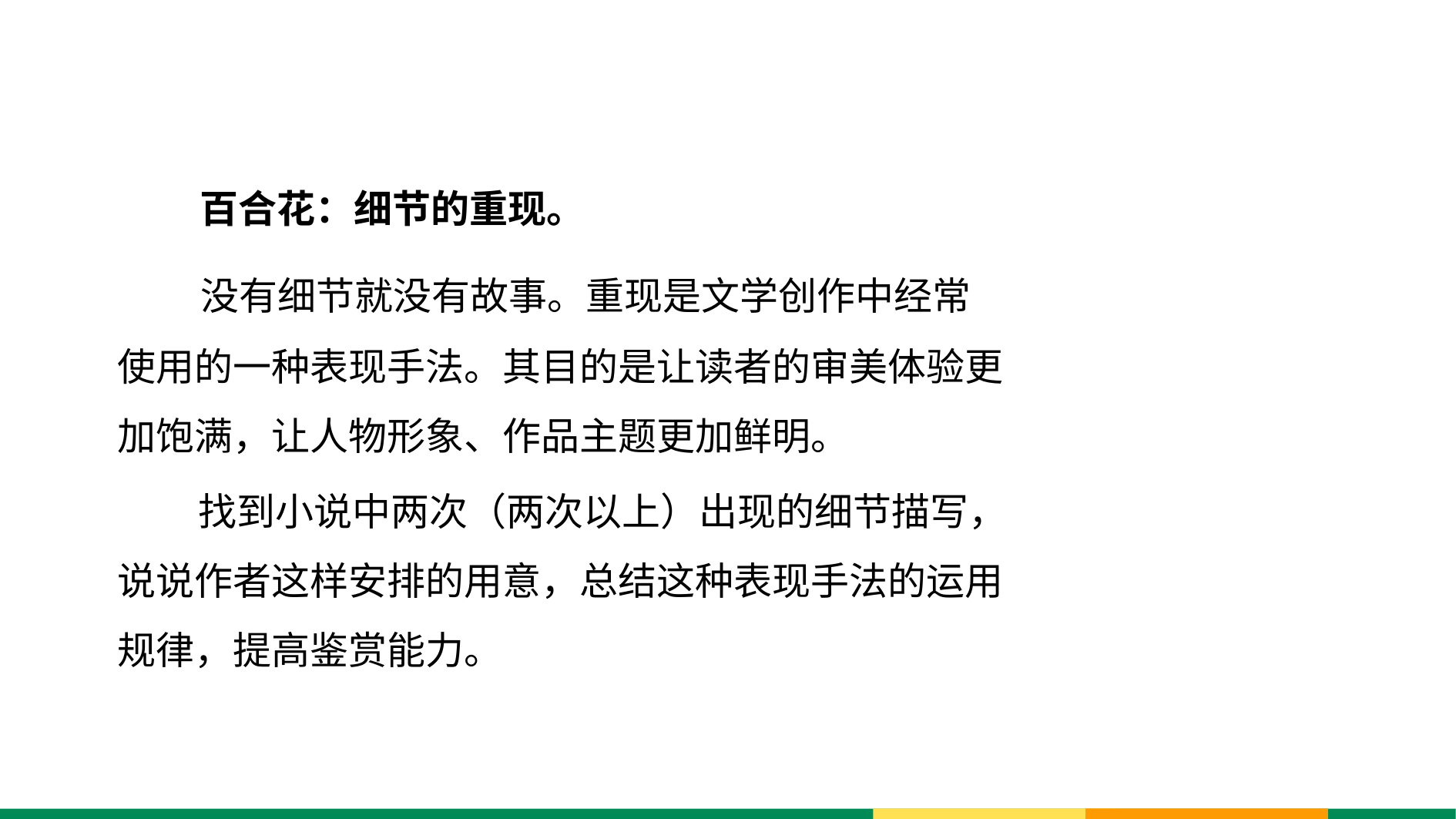

百合花：细节的重现。
   没有细节就没有故事。重现是文学创作中经常使用的一种表现手法。其目的是让读者的审美体验更加饱满，让人物形象、作品主题更加鲜明。
   找到小说中两次（两次以上）出现的细节描写，说说作者这样安排的用意，总结这种表现手法的运用规律，提高鉴赏能力。